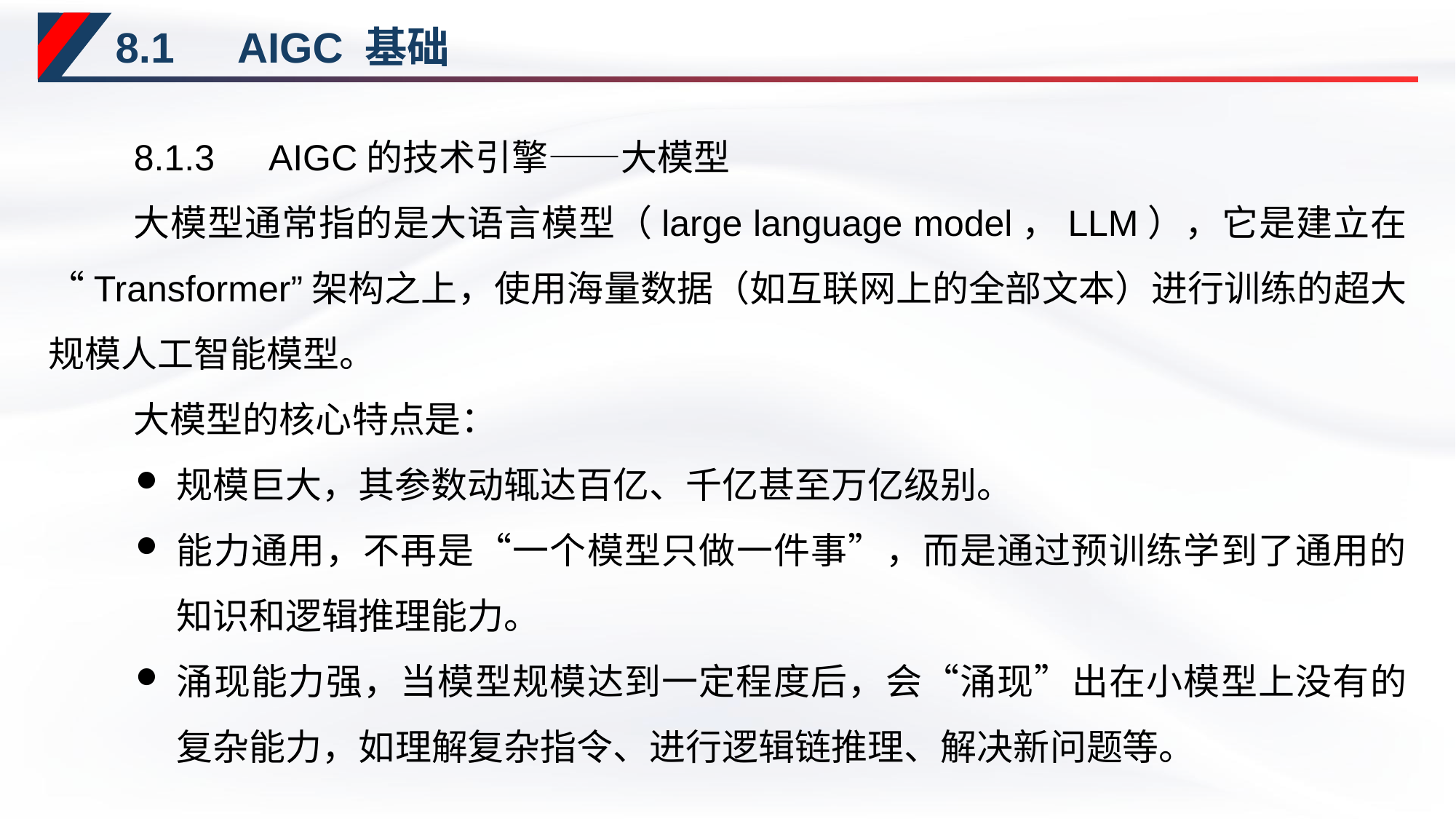

# 8.1　AIGC 基础
8.1.3　AIGC的技术引擎——大模型
大模型通常指的是大语言模型（large language model，LLM），它是建立在“Transformer”架构之上，使用海量数据（如互联网上的全部文本）进行训练的超大规模人工智能模型。
大模型的核心特点是：
规模巨大，其参数动辄达百亿、千亿甚至万亿级别。
能力通用，不再是“一个模型只做一件事”，而是通过预训练学到了通用的知识和逻辑推理能力。
涌现能力强，当模型规模达到一定程度后，会“涌现”出在小模型上没有的复杂能力，如理解复杂指令、进行逻辑链推理、解决新问题等。